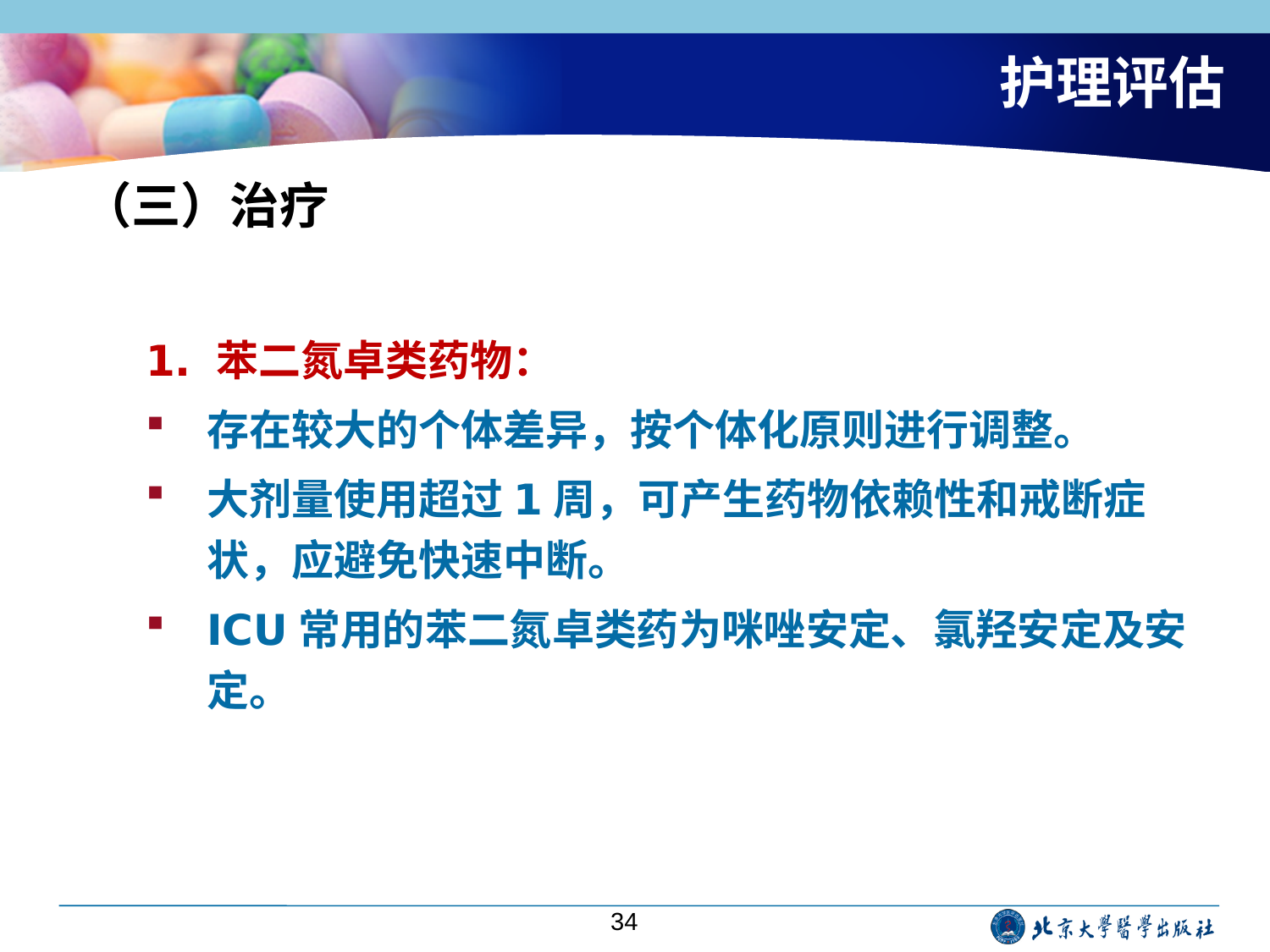

# 护理评估
（三）治疗

1. 苯二氮卓类药物：
存在较大的个体差异，按个体化原则进行调整。
大剂量使用超过1周，可产生药物依赖性和戒断症状，应避免快速中断。
ICU常用的苯二氮卓类药为咪唑安定、氯羟安定及安定。
34